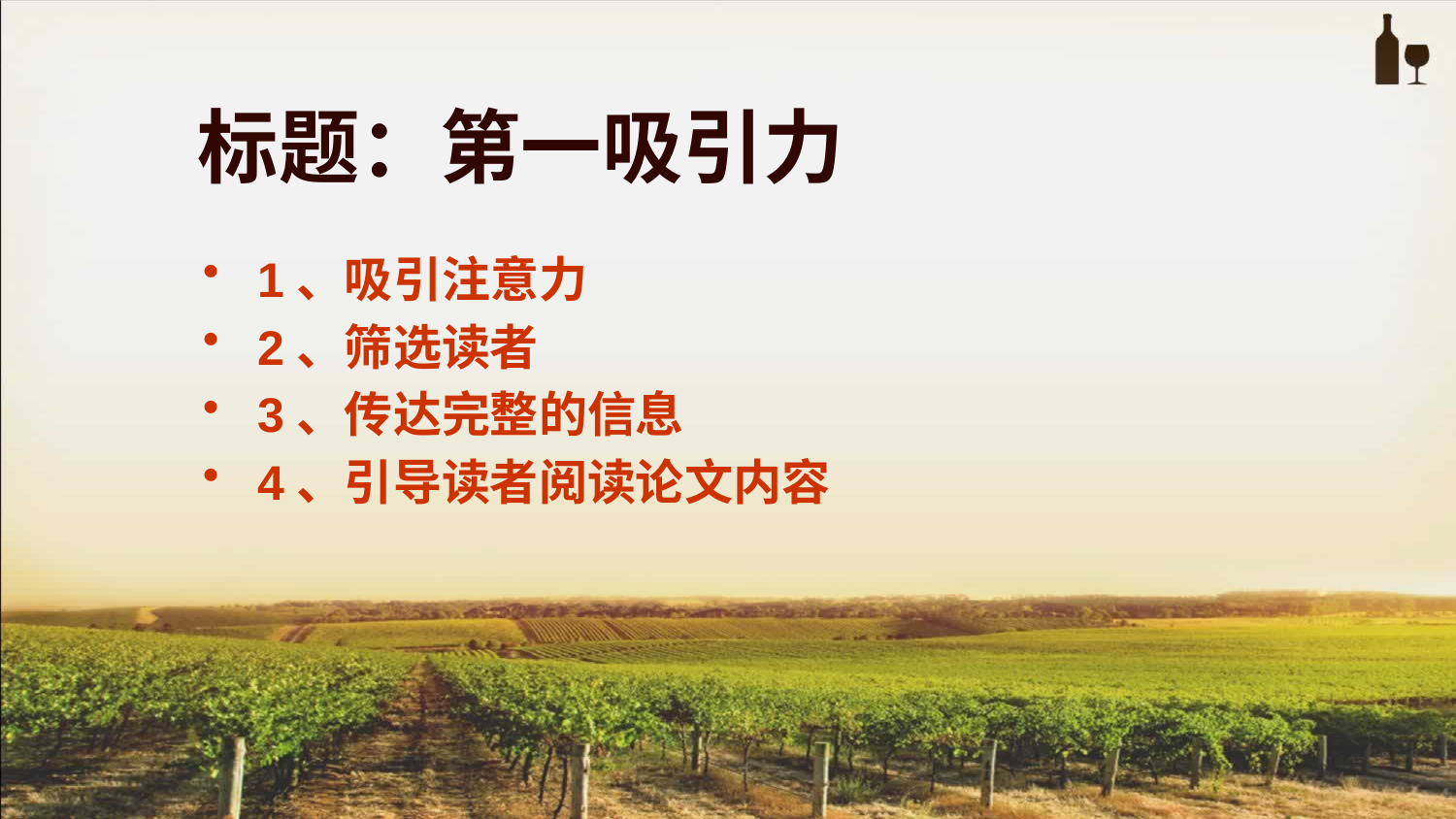

标题：第一吸引力
1、吸引注意力
2、筛选读者
3、传达完整的信息
4、引导读者阅读论文内容